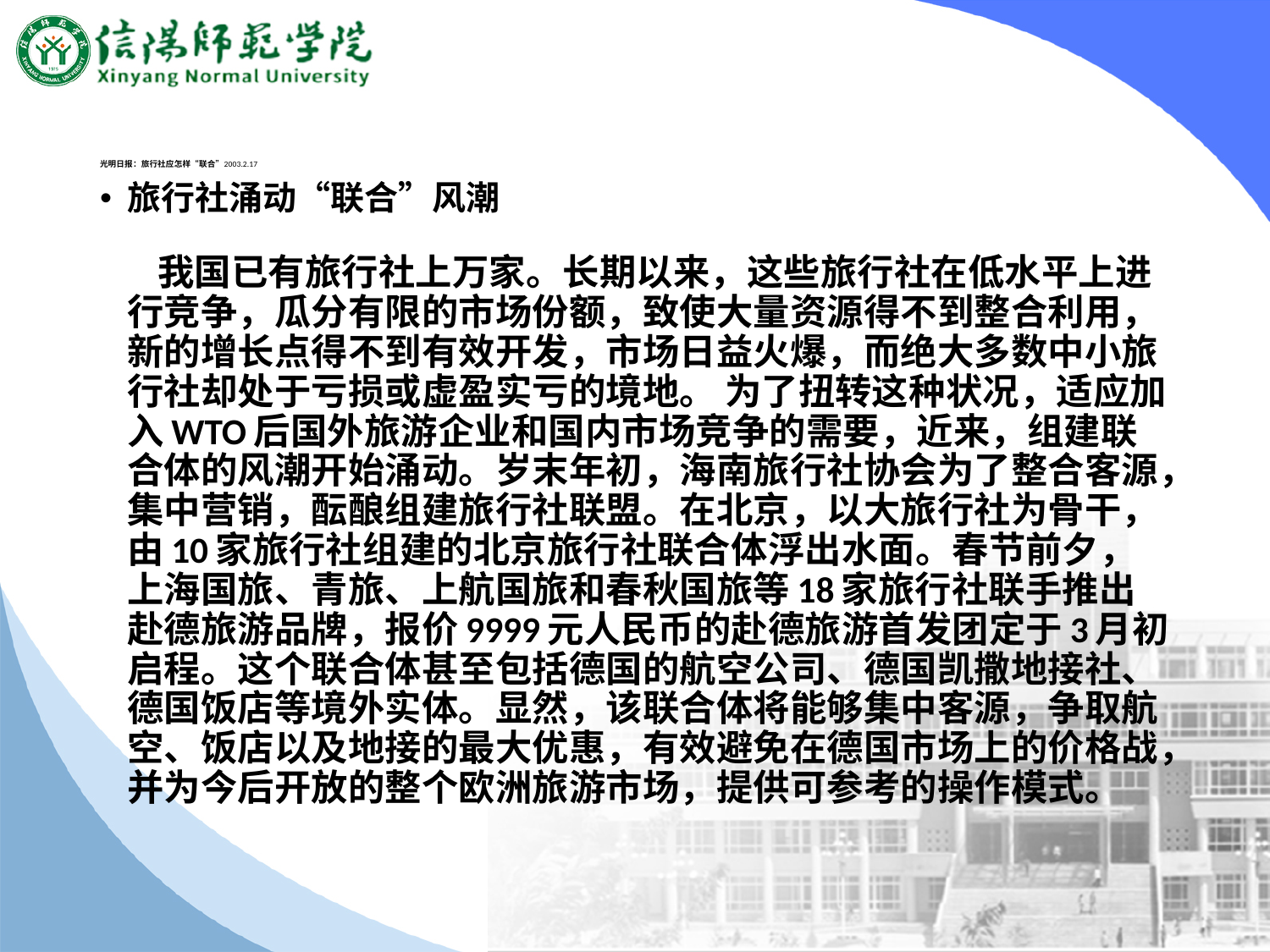

# 光明日报：旅行社应怎样“联合”2003.2.17
旅行社涌动“联合”风潮
    我国已有旅行社上万家。长期以来，这些旅行社在低水平上进行竞争，瓜分有限的市场份额，致使大量资源得不到整合利用，新的增长点得不到有效开发，市场日益火爆，而绝大多数中小旅行社却处于亏损或虚盈实亏的境地。 为了扭转这种状况，适应加入WTO后国外旅游企业和国内市场竞争的需要，近来，组建联合体的风潮开始涌动。岁末年初，海南旅行社协会为了整合客源，集中营销，酝酿组建旅行社联盟。在北京，以大旅行社为骨干，由10家旅行社组建的北京旅行社联合体浮出水面。春节前夕，上海国旅、青旅、上航国旅和春秋国旅等18家旅行社联手推出赴德旅游品牌，报价9999元人民币的赴德旅游首发团定于3月初启程。这个联合体甚至包括德国的航空公司、德国凯撒地接社、德国饭店等境外实体。显然，该联合体将能够集中客源，争取航空、饭店以及地接的最大优惠，有效避免在德国市场上的价格战，并为今后开放的整个欧洲旅游市场，提供可参考的操作模式。